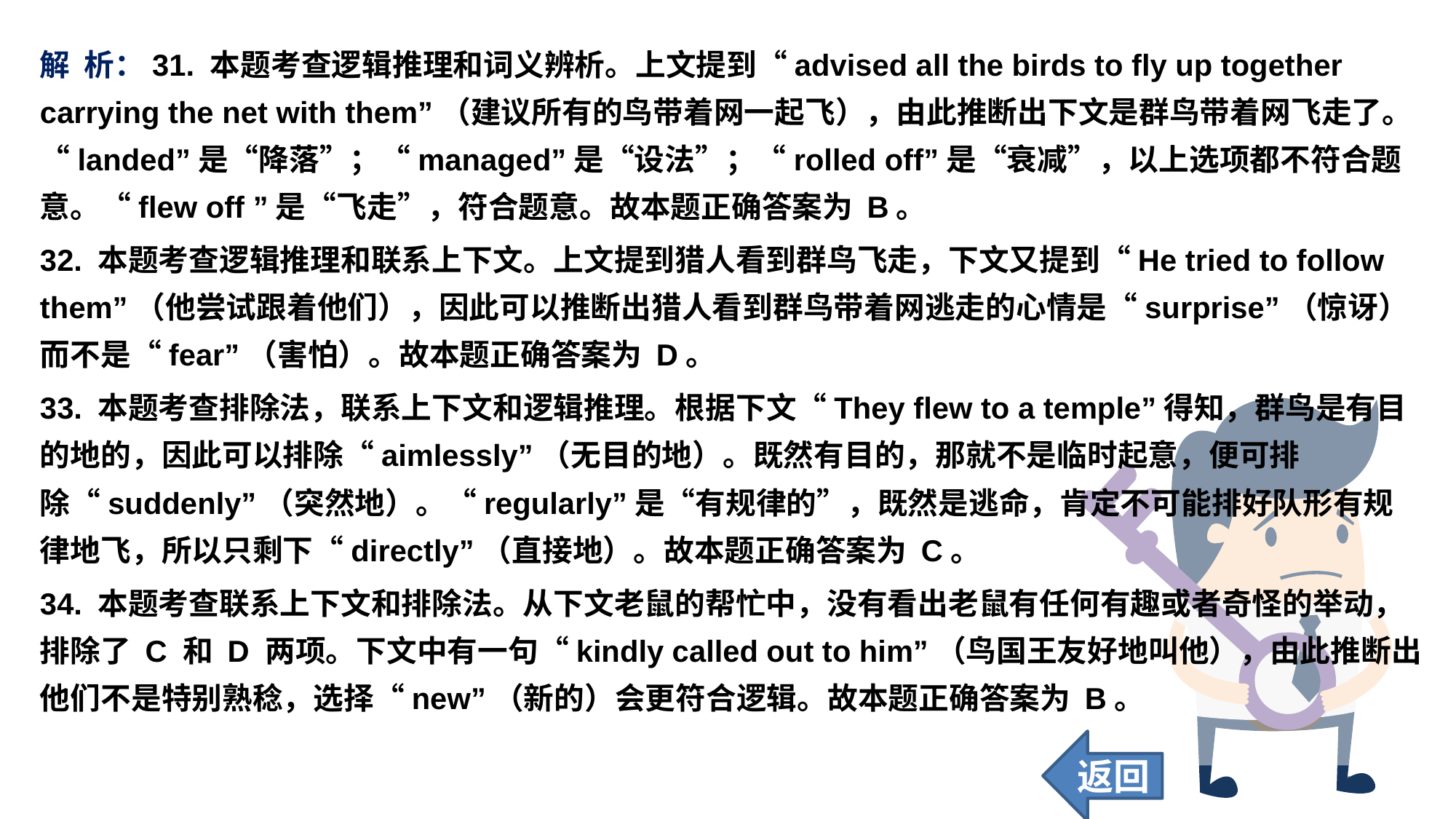

解  析：31. 本题考查逻辑推理和词义辨析。上文提到“advised all the birds to fly up together carrying the net with them”（建议所有的鸟带着网一起飞），由此推断出下文是群鸟带着网飞走了。“landed”是“降落”；“managed”是“设法”；“rolled off”是“衰减”，以上选项都不符合题意。“flew off ”是“飞走”，符合题意。故本题正确答案为 B。
32. 本题考查逻辑推理和联系上下文。上文提到猎人看到群鸟飞走，下文又提到“He tried to follow them”（他尝试跟着他们），因此可以推断出猎人看到群鸟带着网逃走的心情是“surprise”（惊讶）而不是“fear”（害怕）。故本题正确答案为 D。
33. 本题考查排除法，联系上下文和逻辑推理。根据下文“They flew to a temple”得知，群鸟是有目的地的，因此可以排除“aimlessly”（无目的地）。既然有目的，那就不是临时起意，便可排除“suddenly”（突然地）。“regularly”是“有规律的”，既然是逃命，肯定不可能排好队形有规律地飞，所以只剩下“directly”（直接地）。故本题正确答案为 C。
34. 本题考查联系上下文和排除法。从下文老鼠的帮忙中，没有看出老鼠有任何有趣或者奇怪的举动，排除了 C 和 D 两项。下文中有一句“kindly called out to him”（鸟国王友好地叫他），由此推断出他们不是特别熟稔，选择“new”（新的）会更符合逻辑。故本题正确答案为 B。

返回
114